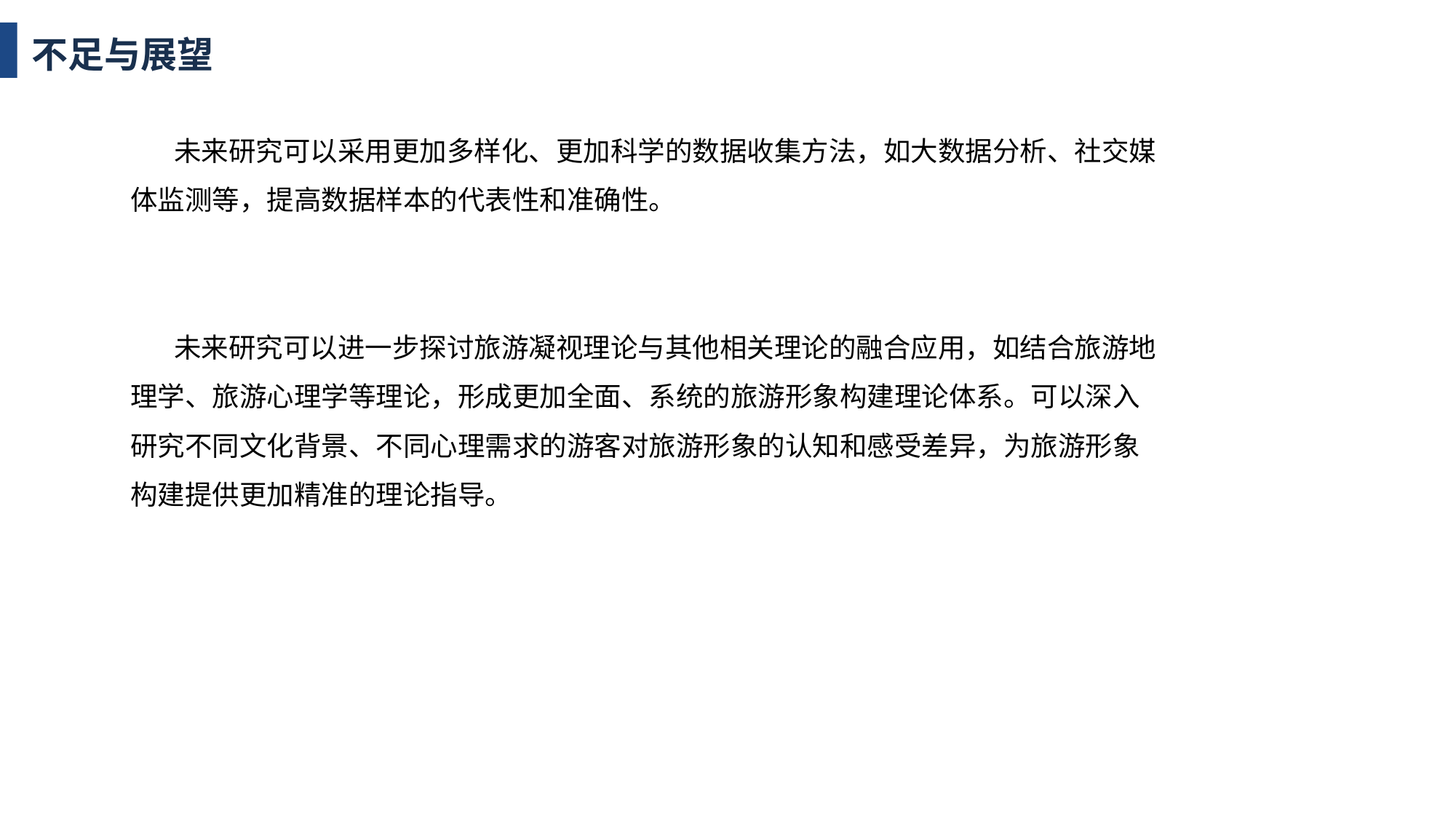

不足与展望
      未来研究可以采用更加多样化、更加科学的数据收集方法，如大数据分析、社交媒体监测等，提高数据样本的代表性和准确性。

      未来研究可以进一步探讨旅游凝视理论与其他相关理论的融合应用，如结合旅游地理学、旅游心理学等理论，形成更加全面、系统的旅游形象构建理论体系。可以深入研究不同文化背景、不同心理需求的游客对旅游形象的认知和感受差异，为旅游形象构建提供更加精准的理论指导。